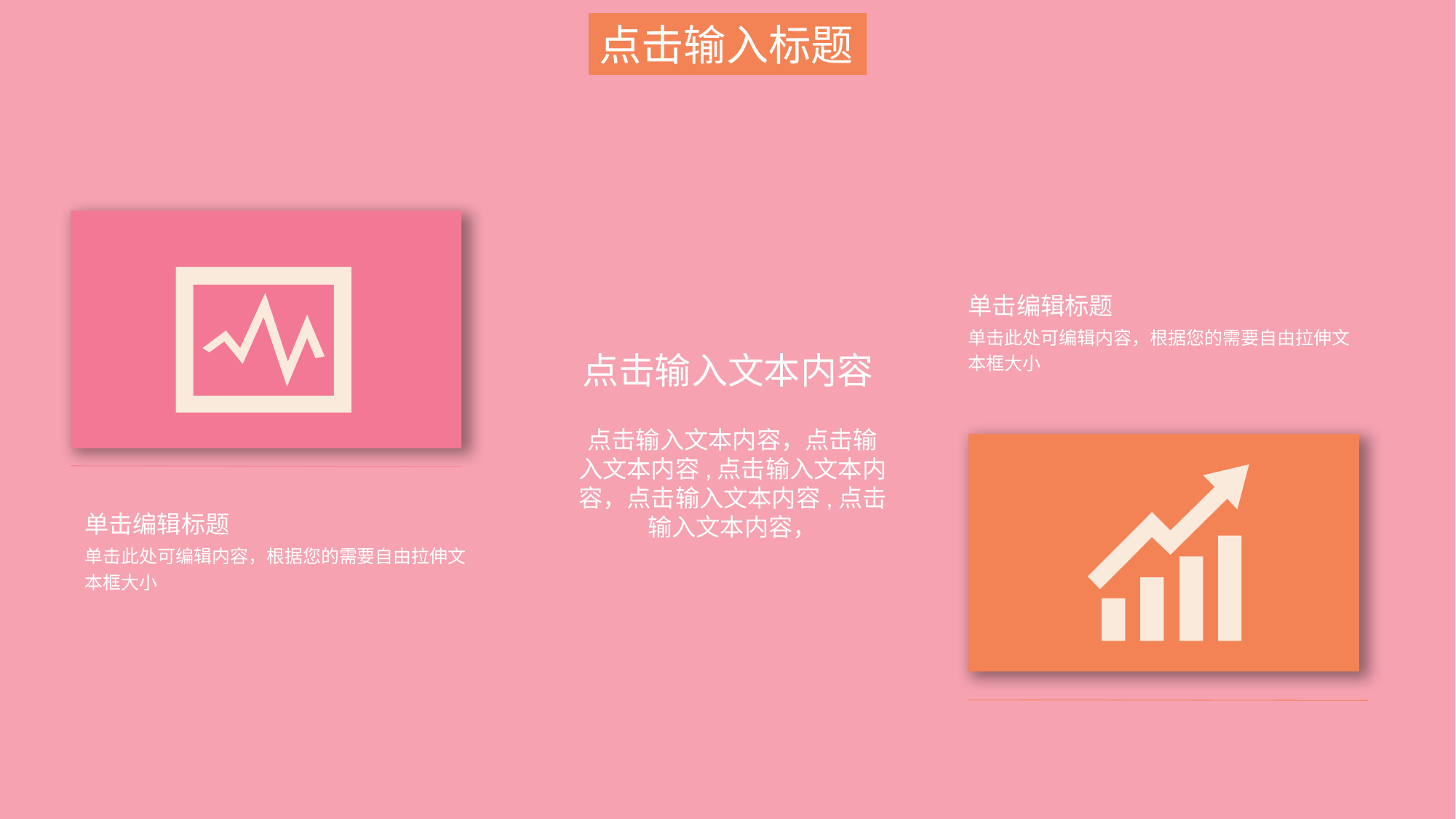

点击输入标题

单击编辑标题
单击此处可编辑内容，根据您的需要自由拉伸文本框大小
点击输入文本内容

点击输入文本内容，点击输入文本内容,点击输入文本内容，点击输入文本内容,点击输入文本内容，

单击编辑标题
单击此处可编辑内容，根据您的需要自由拉伸文本框大小